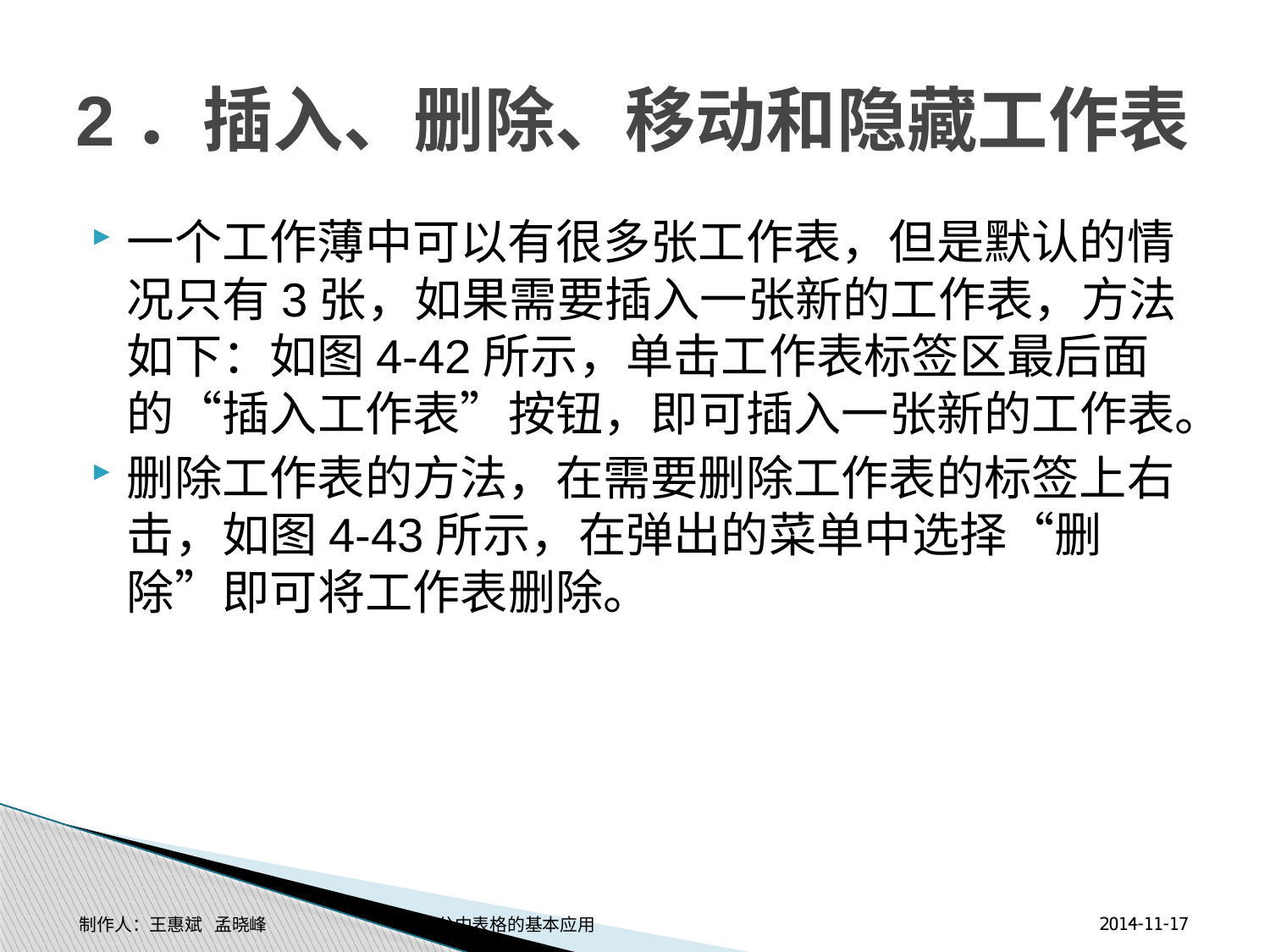

# 2．插入、删除、移动和隐藏工作表
一个工作薄中可以有很多张工作表，但是默认的情况只有3张，如果需要插入一张新的工作表，方法如下：如图4-42所示，单击工作表标签区最后面的“插入工作表”按钮，即可插入一张新的工作表。
删除工作表的方法，在需要删除工作表的标签上右击，如图4-43所示，在弹出的菜单中选择“删除”即可将工作表删除。
2014-11-17
制作人：王惠斌   孟晓峰                                      办公中表格的基本应用